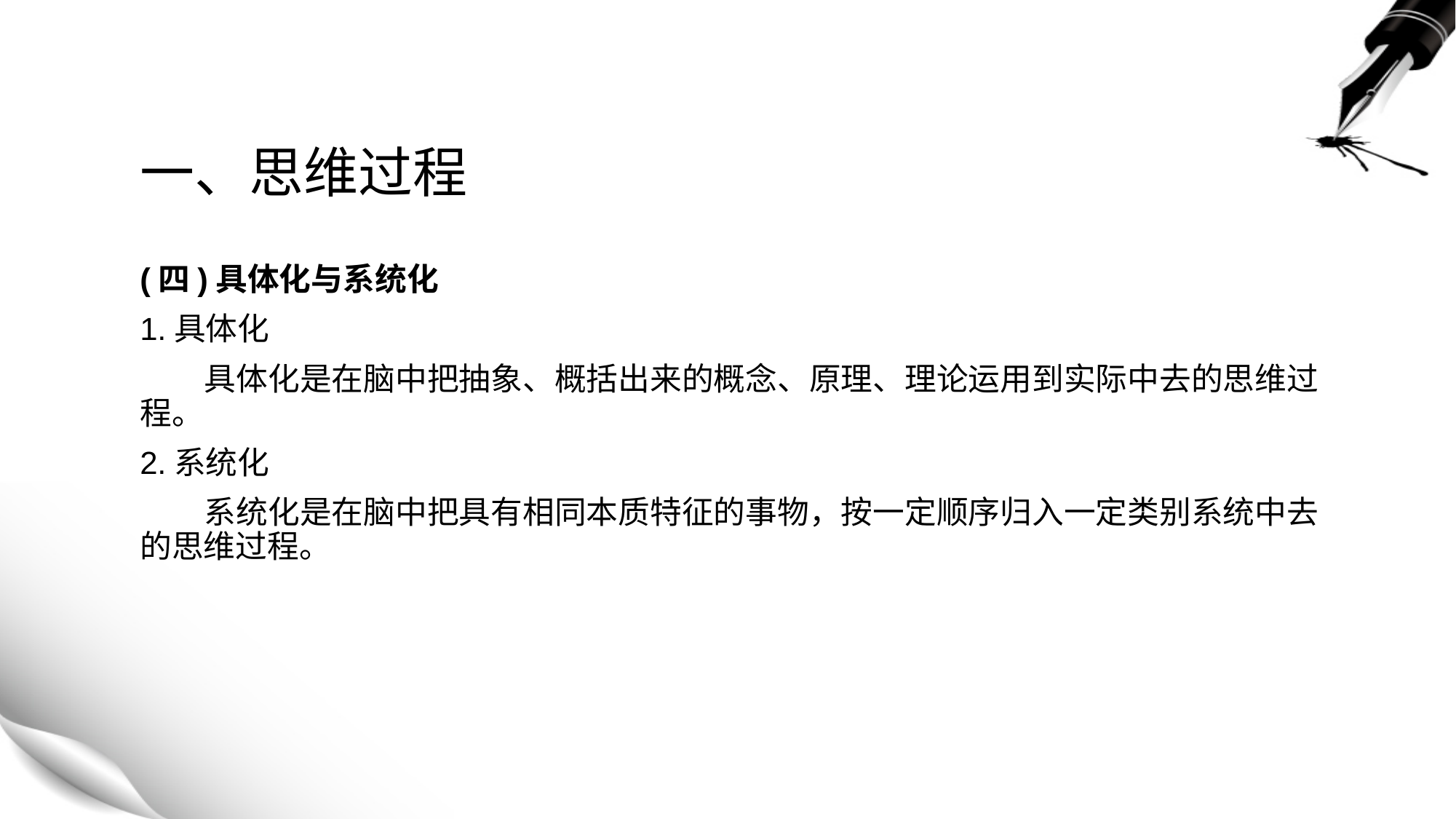

# 一、思维过程
(四)具体化与系统化
1.具体化
        具体化是在脑中把抽象、概括出来的概念、原理、理论运用到实际中去的思维过程。
2.系统化
        系统化是在脑中把具有相同本质特征的事物，按一定顺序归入一定类别系统中去的思维过程。